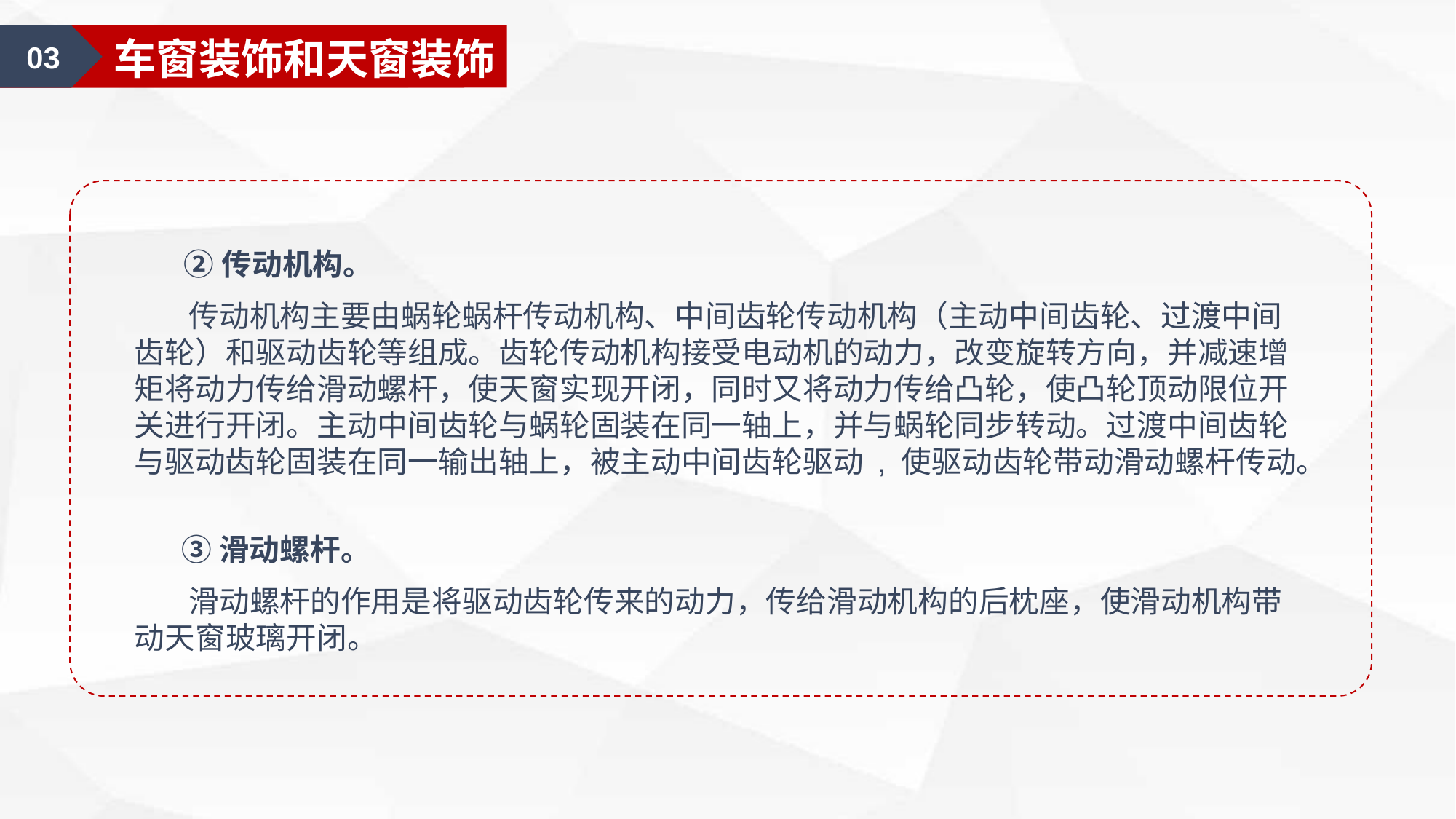

01
汽车美容认知

01
汽车外部的清洁

03
车窗装饰和天窗装饰

        ②传动机构。
       传动机构主要由蜗轮蜗杆传动机构、中间齿轮传动机构（主动中间齿轮、过渡中间齿轮）和驱动齿轮等组成。齿轮传动机构接受电动机的动力，改变旋转方向，并减速增矩将动力传给滑动螺杆，使天窗实现开闭，同时又将动力传给凸轮，使凸轮顶动限位开关进行开闭。主动中间齿轮与蜗轮固装在同一轴上，并与蜗轮同步转动。过渡中间齿轮与驱动齿轮固装在同一输出轴上，被主动中间齿轮驱动 , 使驱动齿轮带动滑动螺杆传动。
       ③滑动螺杆。
       滑动螺杆的作用是将驱动齿轮传来的动力，传给滑动机构的后枕座，使滑动机构带动天窗玻璃开闭。